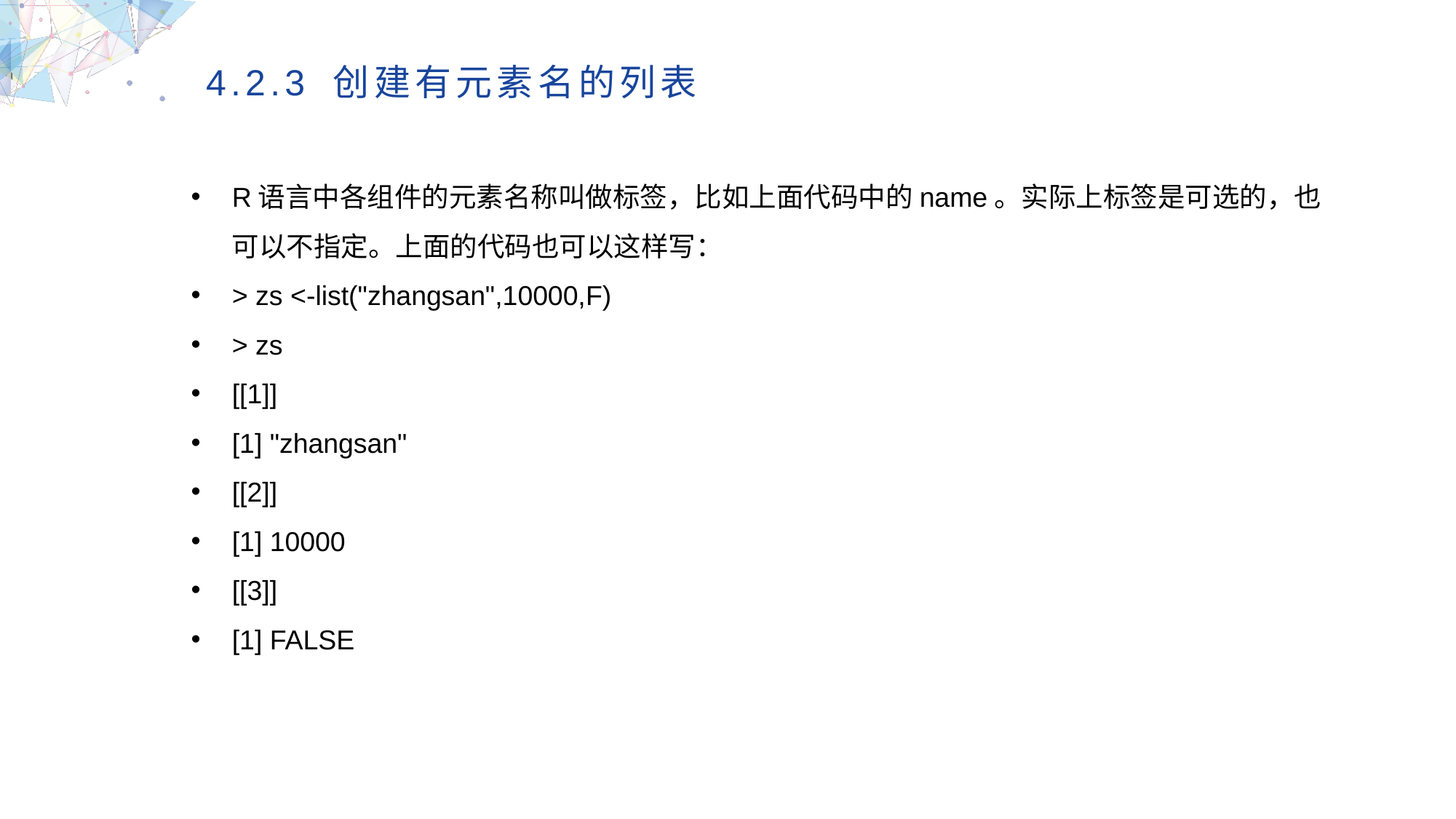

4.2.3 创建有元素名的列表
R语言中各组件的元素名称叫做标签，比如上面代码中的name。实际上标签是可选的，也可以不指定。上面的代码也可以这样写：
> zs <-list("zhangsan",10000,F)
> zs
[[1]]
[1] "zhangsan"
[[2]]
[1] 10000
[[3]]
[1] FALSE

MULTIPURPOSE PRESENTATION TEMPLATE | UNIQUE DESIGN
Welcome Message
Please replace text, click add relevant headline, modify the text content, also can copy your content to this directly. Please replace text, click add relevant headline, modify the text content, also can copy your content to this directly.